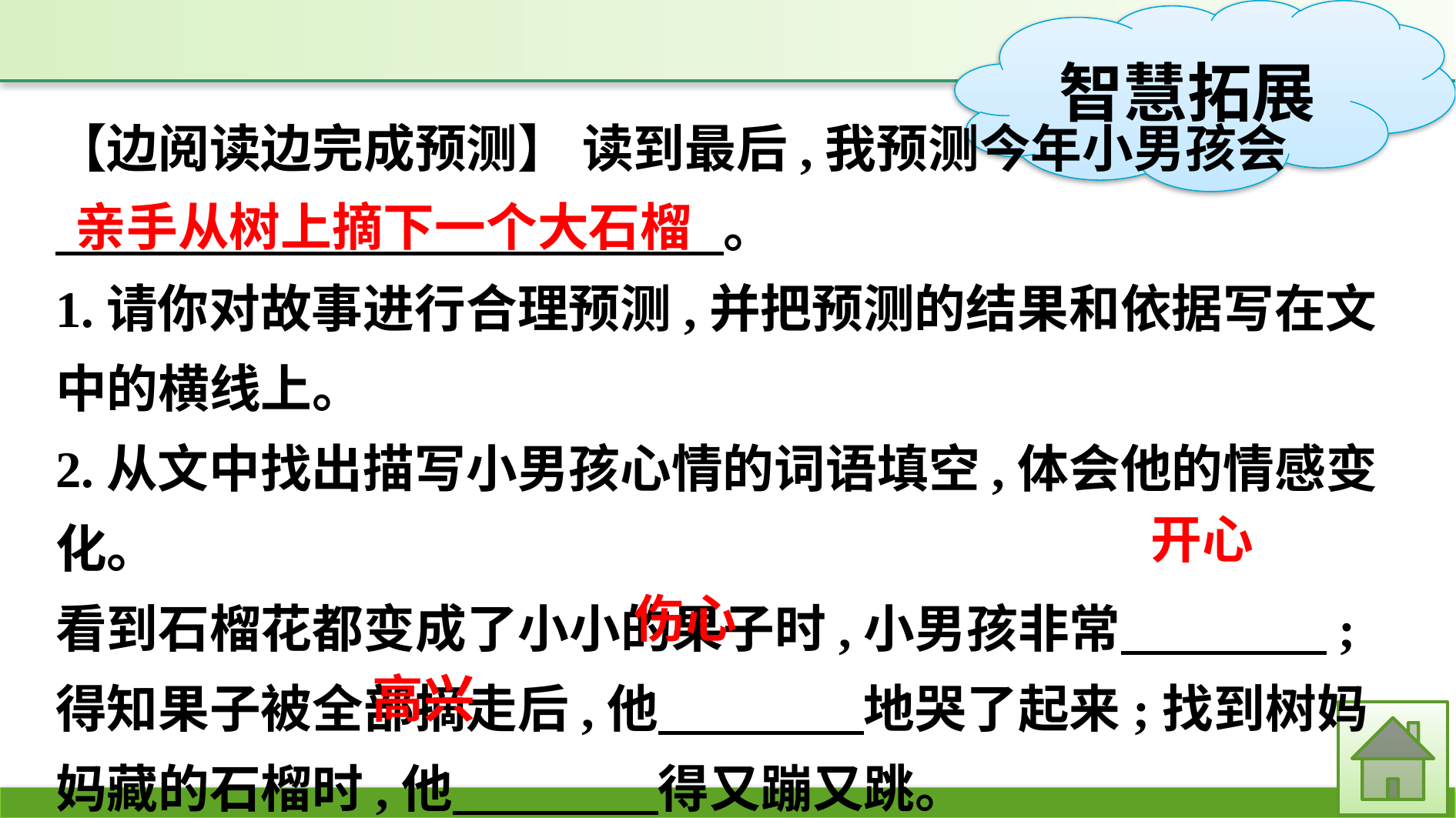

【边阅读边完成预测】 读到最后,我预测今年小男孩会
　　　　　　　　　　　　　。
1.请你对故事进行合理预测,并把预测的结果和依据写在文中的横线上。
2.从文中找出描写小男孩心情的词语填空,体会他的情感变化。
看到石榴花都变成了小小的果子时,小男孩非常　　　　;得知果子被全部摘走后,他　　　　地哭了起来;找到树妈妈藏的石榴时,他　　　　得又蹦又跳。
亲手从树上摘下一个大石榴
开心
伤心
高兴